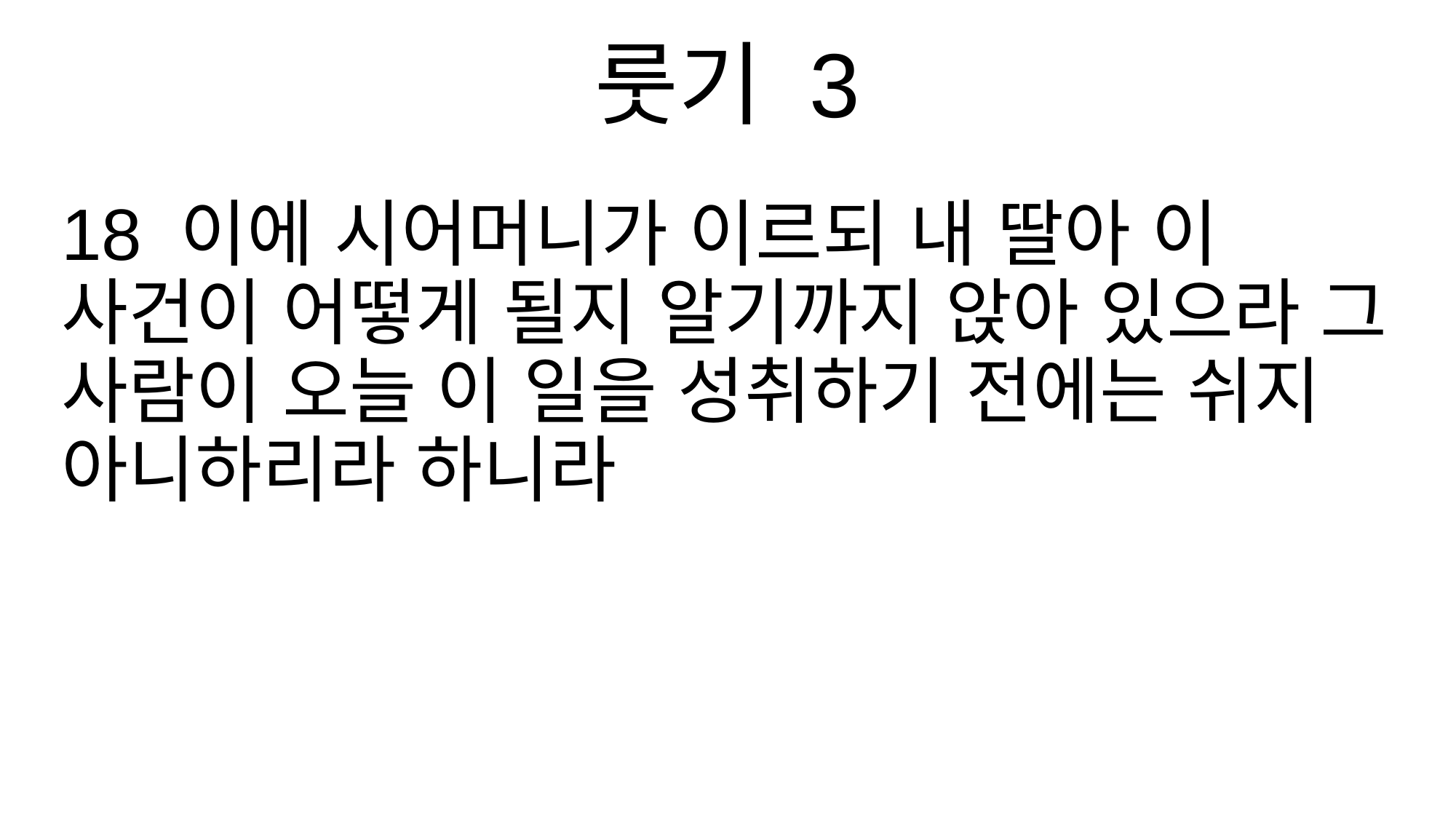

룻기 3
18 이에 시어머니가 이르되 내 딸아 이 사건이 어떻게 될지 알기까지 앉아 있으라 그 사람이 오늘 이 일을 성취하기 전에는 쉬지 아니하리라 하니라